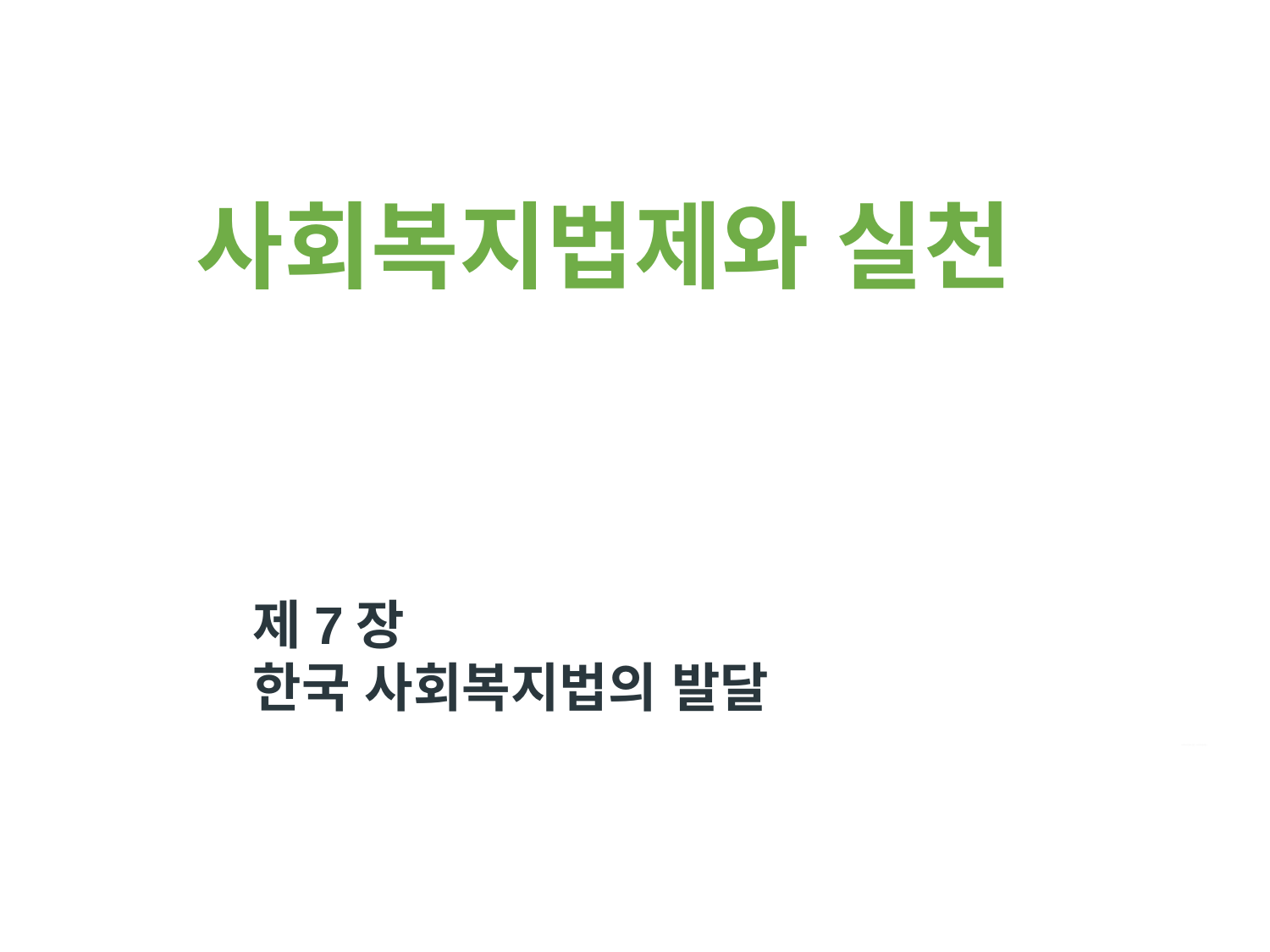

사회복지법제와 실천
제7장
한국 사회복지법의 발달
사회복지법제와 실천(사회복지법제론)